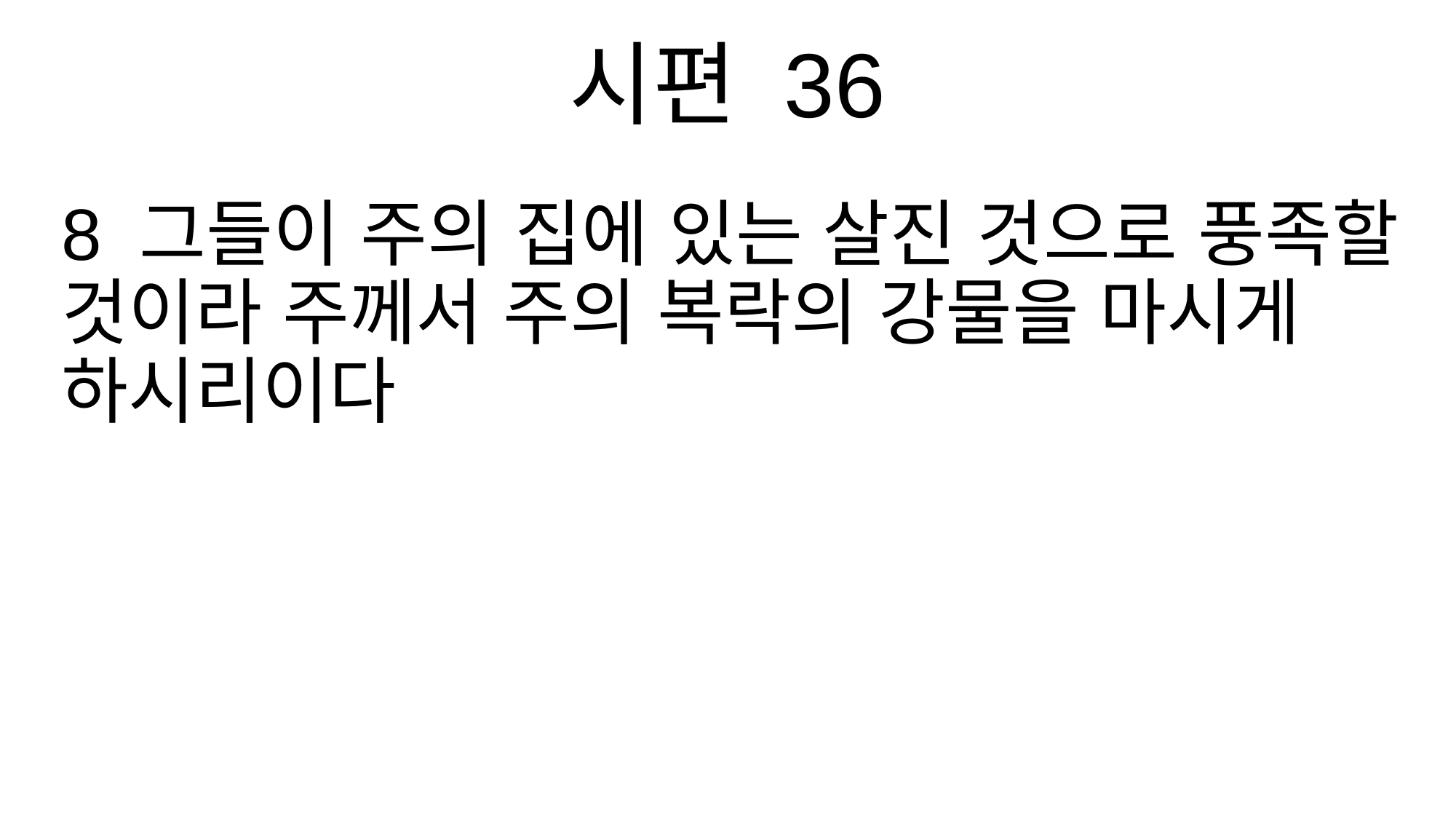

시편 36
8 그들이 주의 집에 있는 살진 것으로 풍족할 것이라 주께서 주의 복락의 강물을 마시게 하시리이다